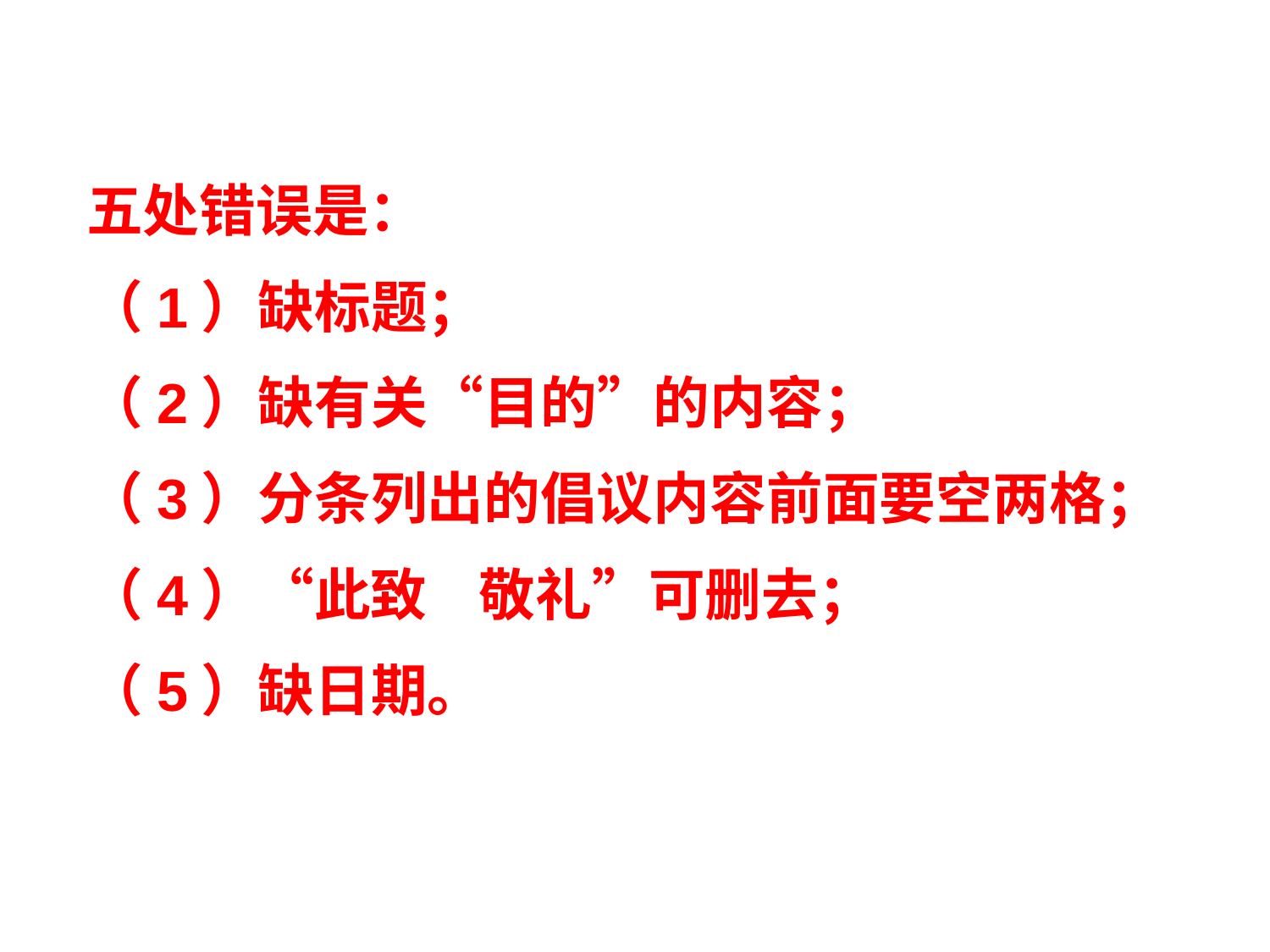

五处错误是：
（1）缺标题；
（2）缺有关“目的”的内容；
（3）分条列出的倡议内容前面要空两格；
（4）“此致    敬礼”可删去；
（5）缺日期。